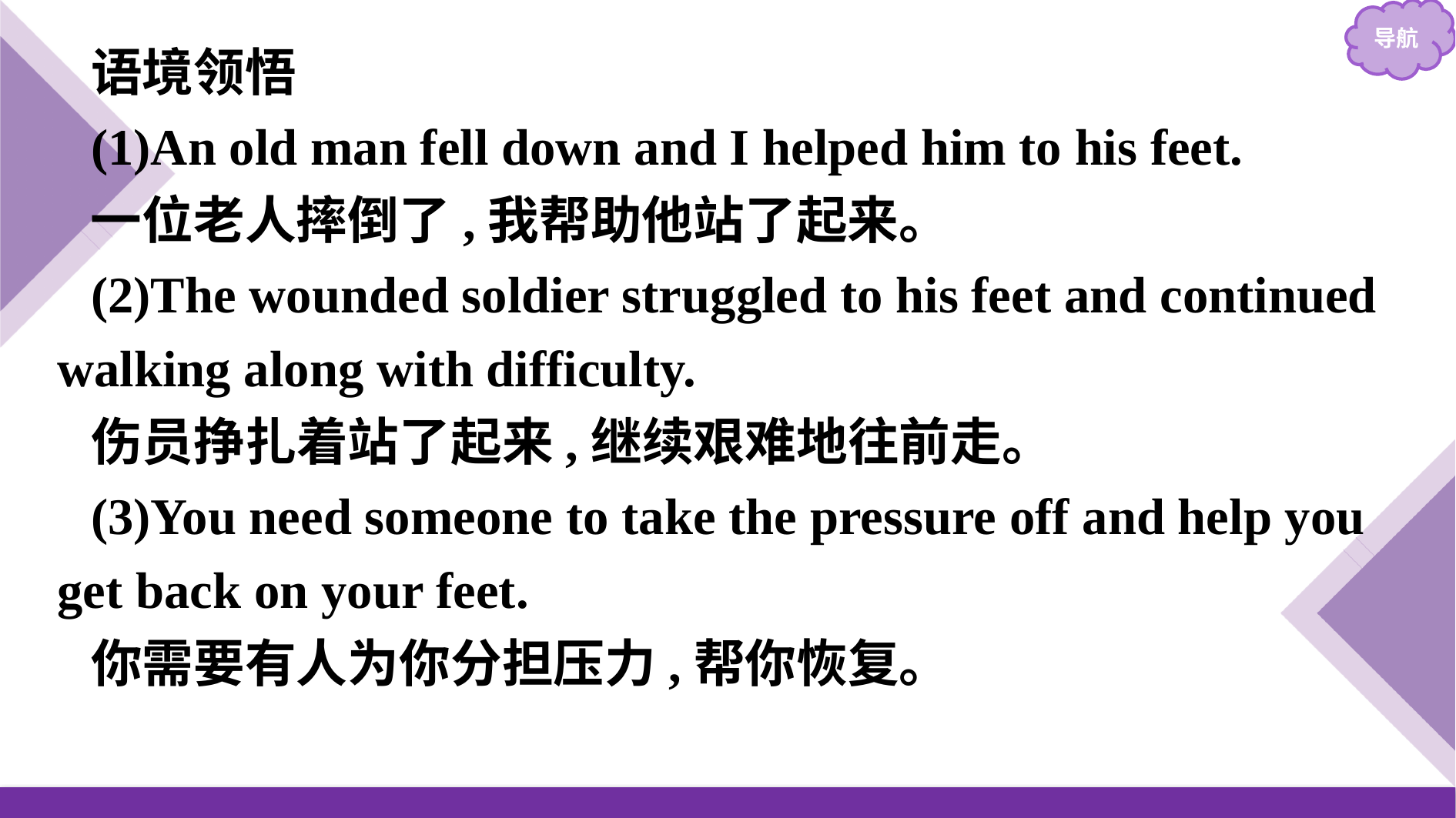

语境领悟
(1)An old man fell down and I helped him to his feet.
一位老人摔倒了,我帮助他站了起来。
(2)The wounded soldier struggled to his feet and continued walking along with difficulty.
伤员挣扎着站了起来,继续艰难地往前走。
(3)You need someone to take the pressure off and help you get back on your feet.
你需要有人为你分担压力,帮你恢复。